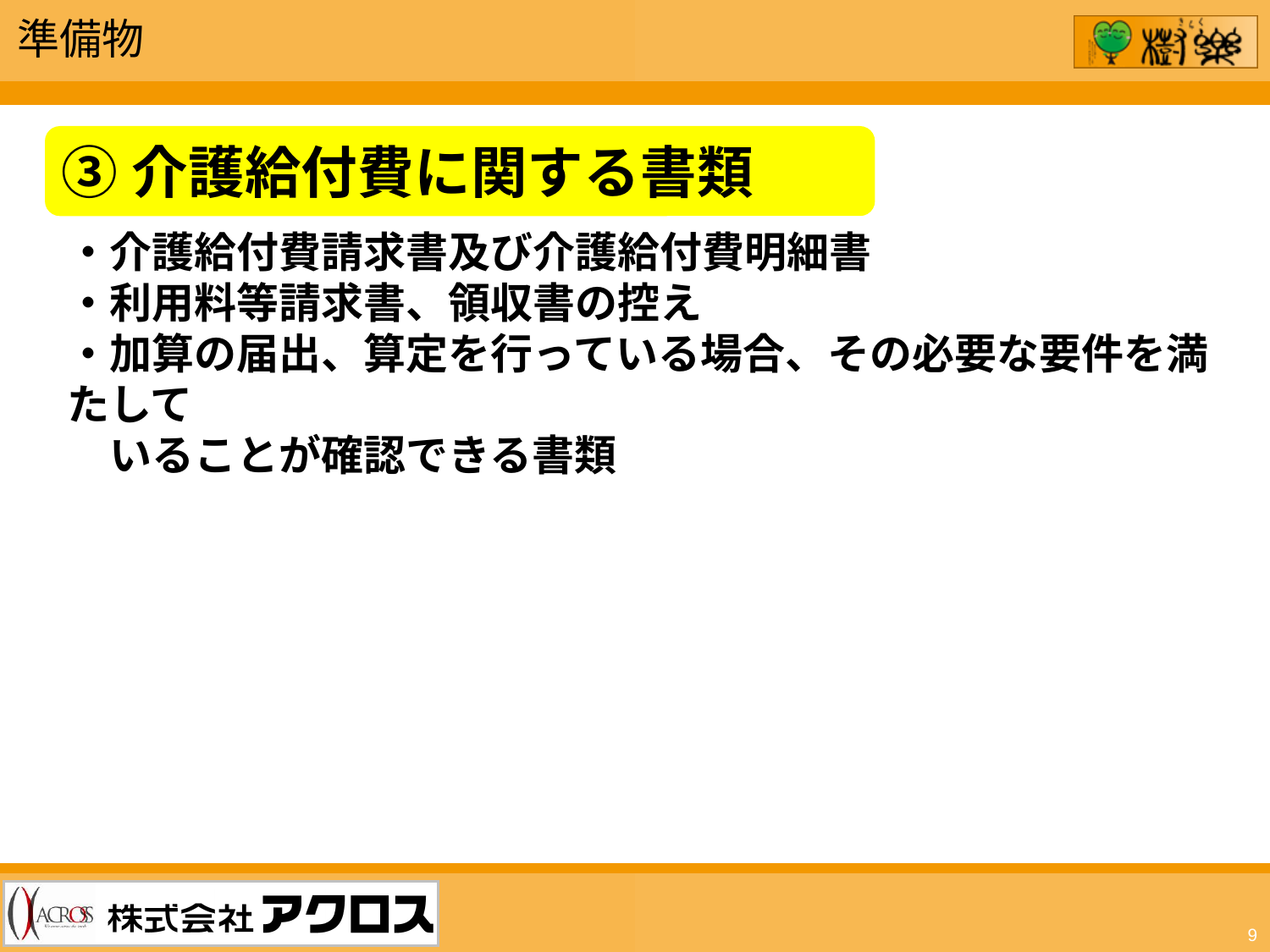

準備物
③介護給付費に関する書類
・介護給付費請求書及び介護給付費明細書
・利用料等請求書、領収書の控え
・加算の届出、算定を行っている場合、その必要な要件を満たして
　いることが確認できる書類

9